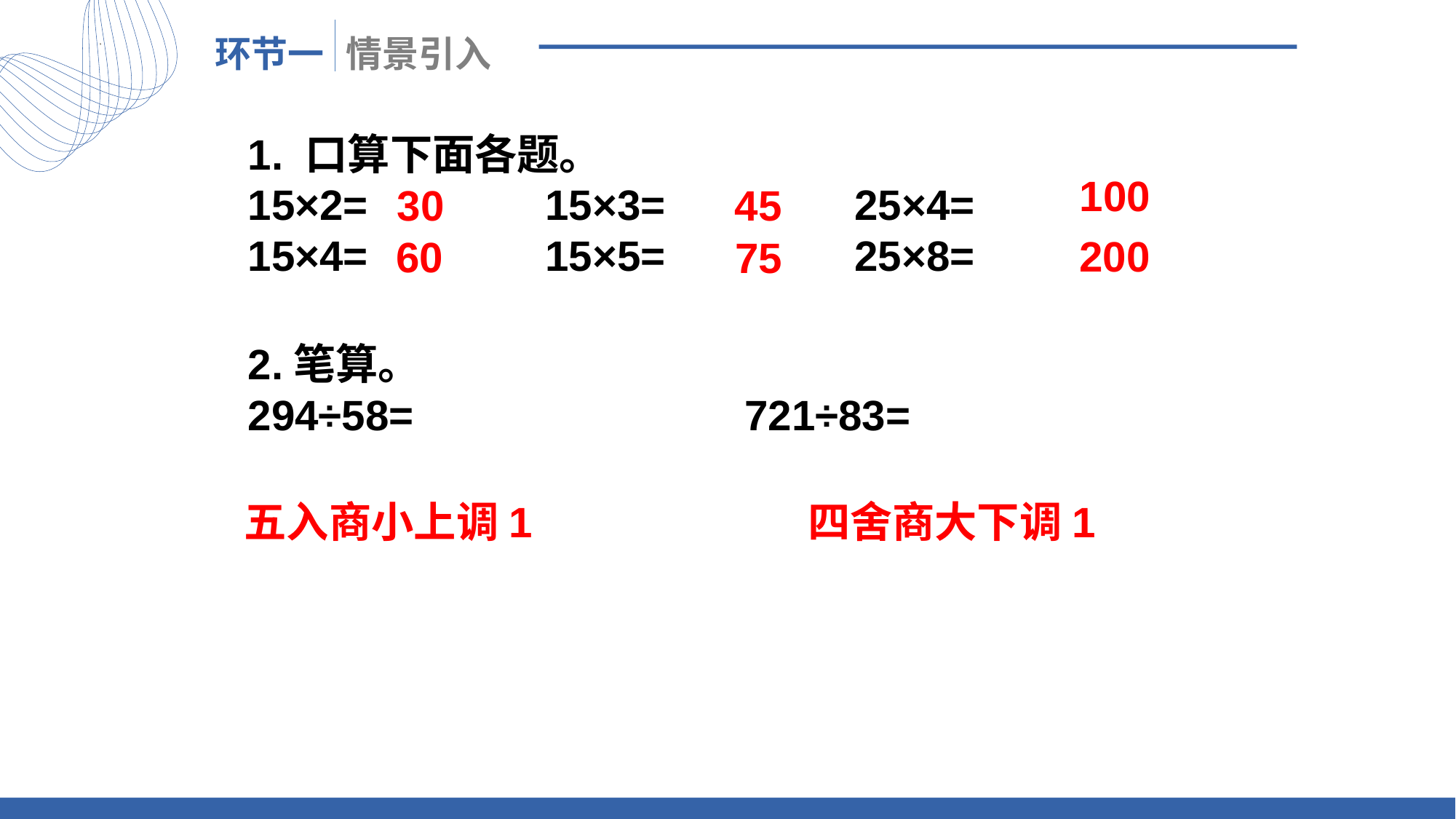

1. 口算下面各题。
15×2=               15×3=                25×4=
15×4=               15×5=                25×8=
100
45
30
200
60
75
2.笔算。
294÷58=                            721÷83=
五入商小上调1
四舍商大下调1